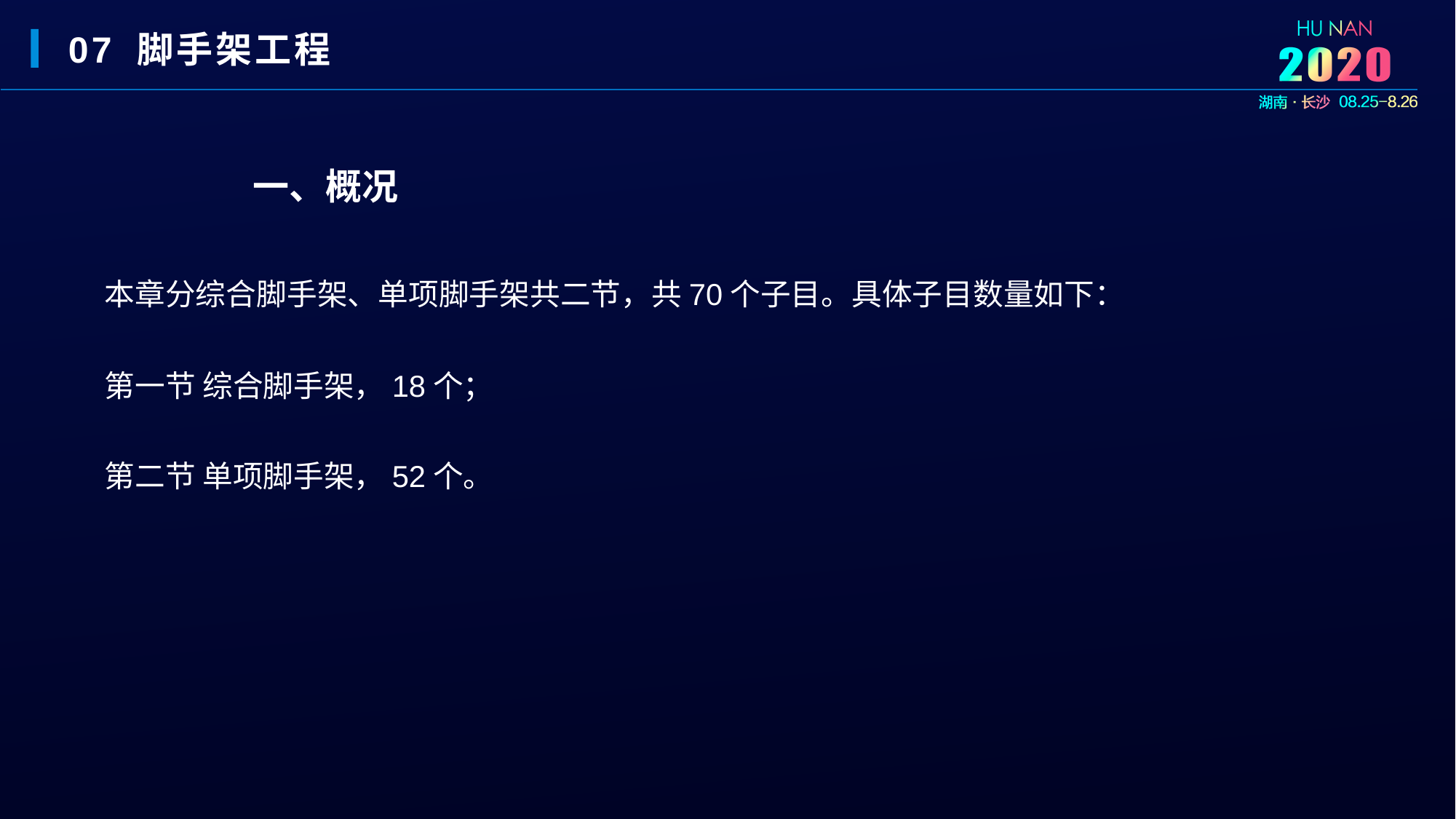

07 脚手架工程
一、概况
本章分综合脚手架、单项脚手架共二节，共70个子目。具体子目数量如下：
第一节 综合脚手架，18个；
第二节 单项脚手架，52个。